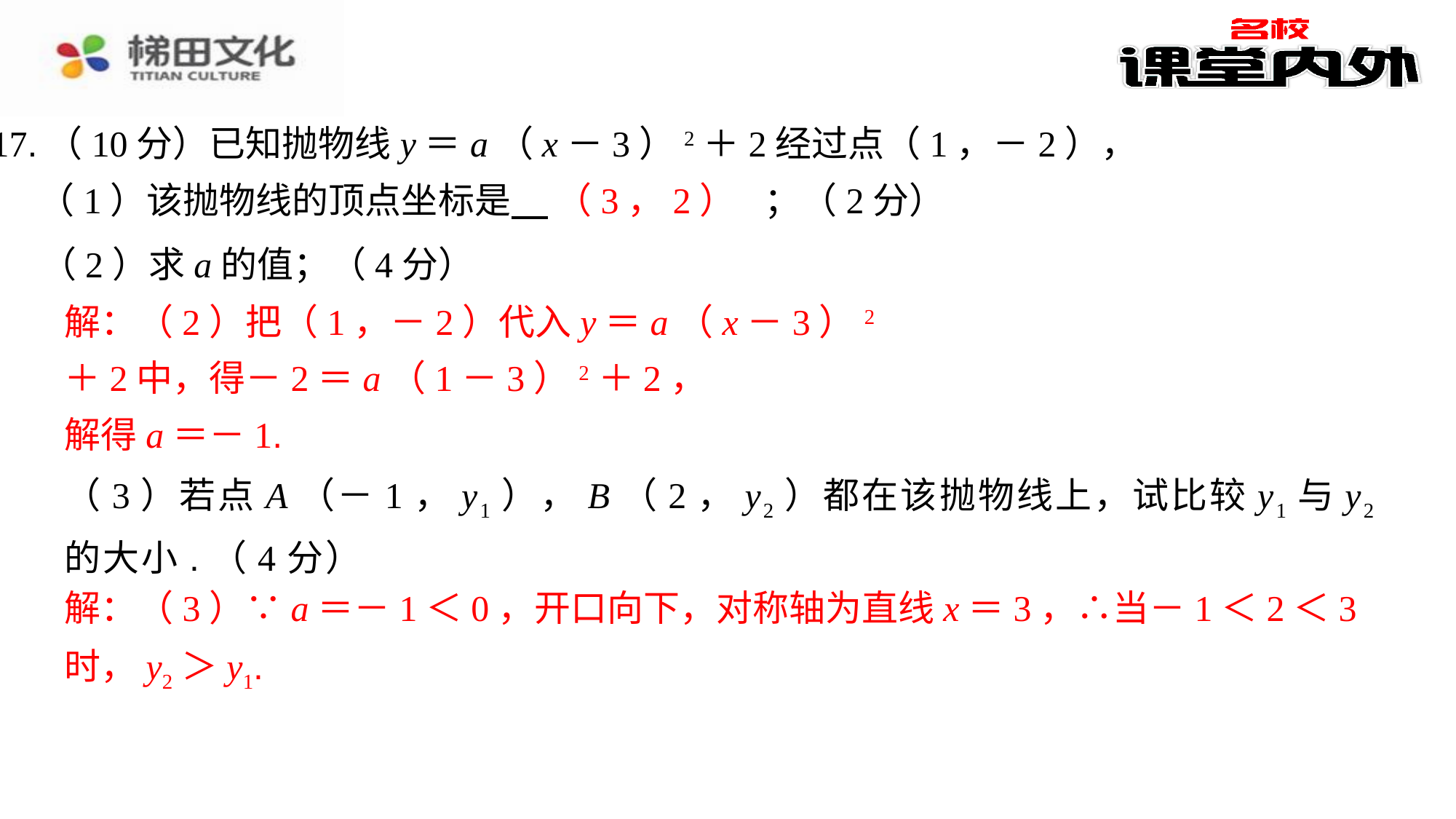

17.（10分）已知抛物线y＝a（x－3）2＋2经过点（1，－2），
（3，2）
（1）该抛物线的顶点坐标是 　（3，2）　⁠；（2分）
（2）求a的值；（4分）
解：（2）把（1，－2）代入y＝a（x－3）2＋2中，得－2＝a（1－3）2＋2，
解得a＝－1.
（3）若点A（－1，y1），B（2，y2）都在该抛物线上，试比较y1与y2的大小.（4分）
解：（3）∵a＝－1＜0，开口向下，对称轴为直线x＝3，∴当－1＜2＜3时，y2＞y1.